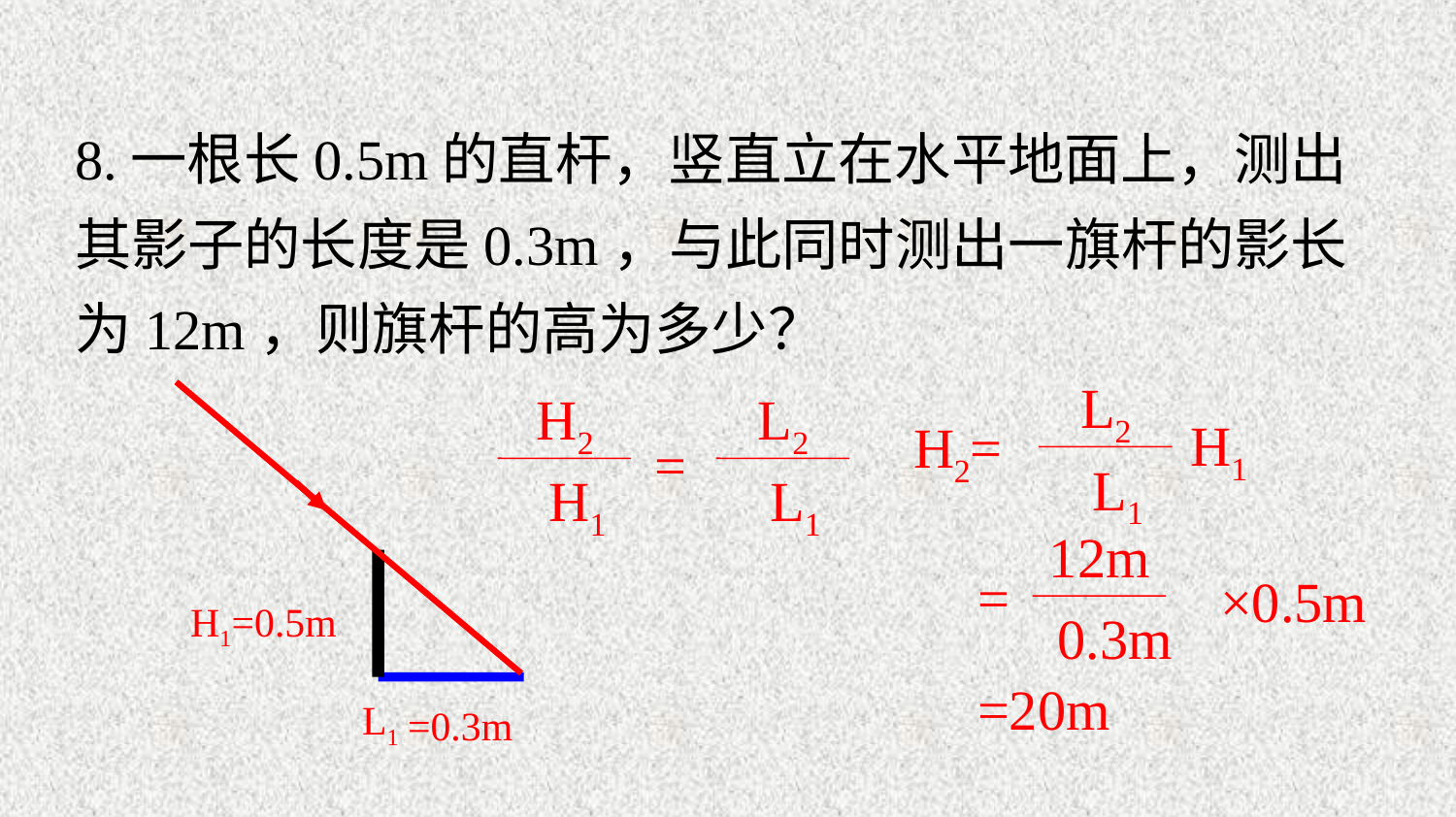

8.一根长0.5m的直杆，竖直立在水平地面上，测出其影子的长度是0.3m，与此同时测出一旗杆的影长为12m，则旗杆的高为多少？
L2

L1
H1
H2=
H2

H1
L2

L1
=

12m

0.3m
=
×0.5m

H1=0.5m

=20m

L1
=0.3m